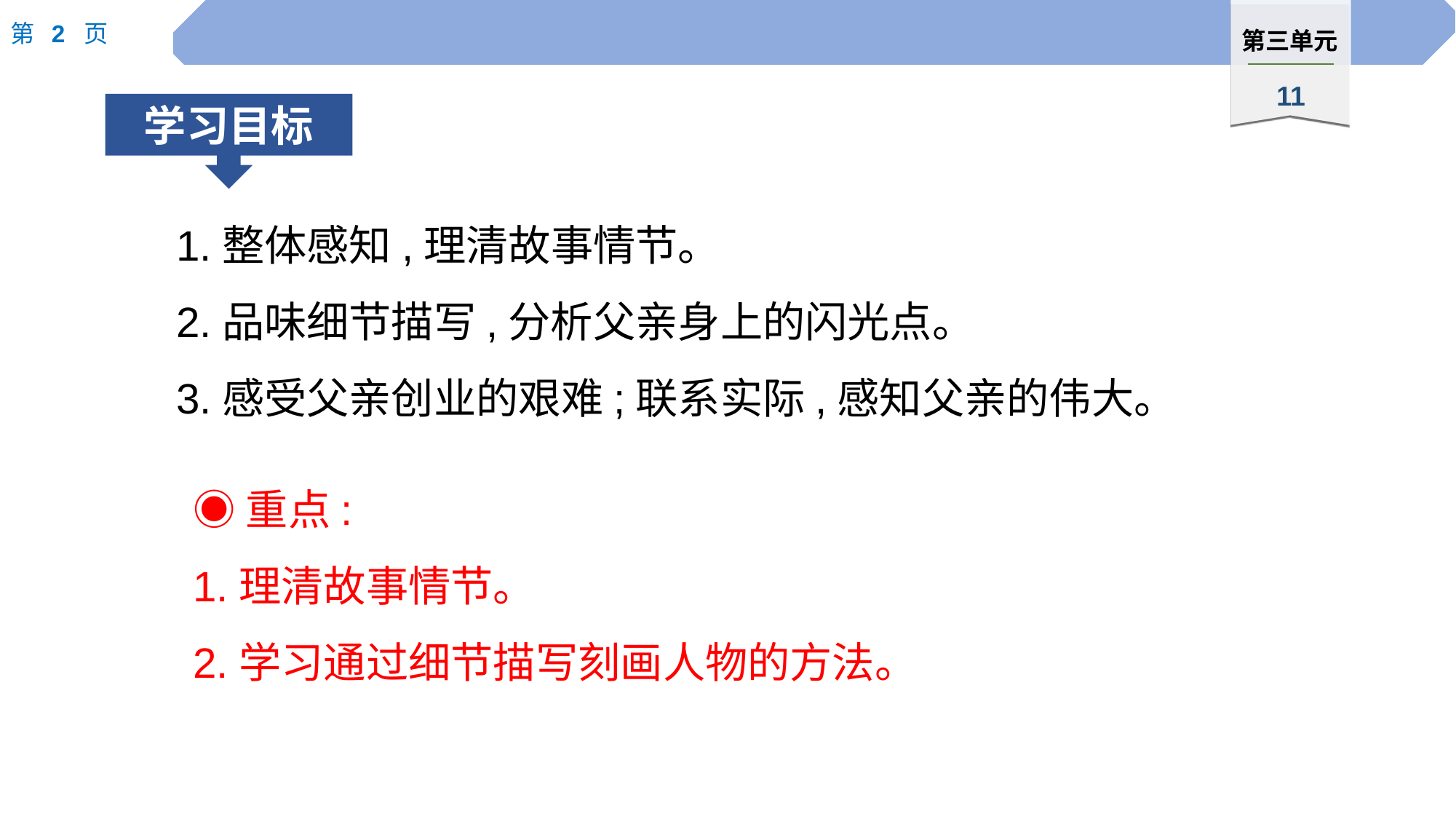

1.整体感知,理清故事情节。
2.品味细节描写,分析父亲身上的闪光点。
3.感受父亲创业的艰难;联系实际,感知父亲的伟大。
◉重点:
1.理清故事情节。
2.学习通过细节描写刻画人物的方法。